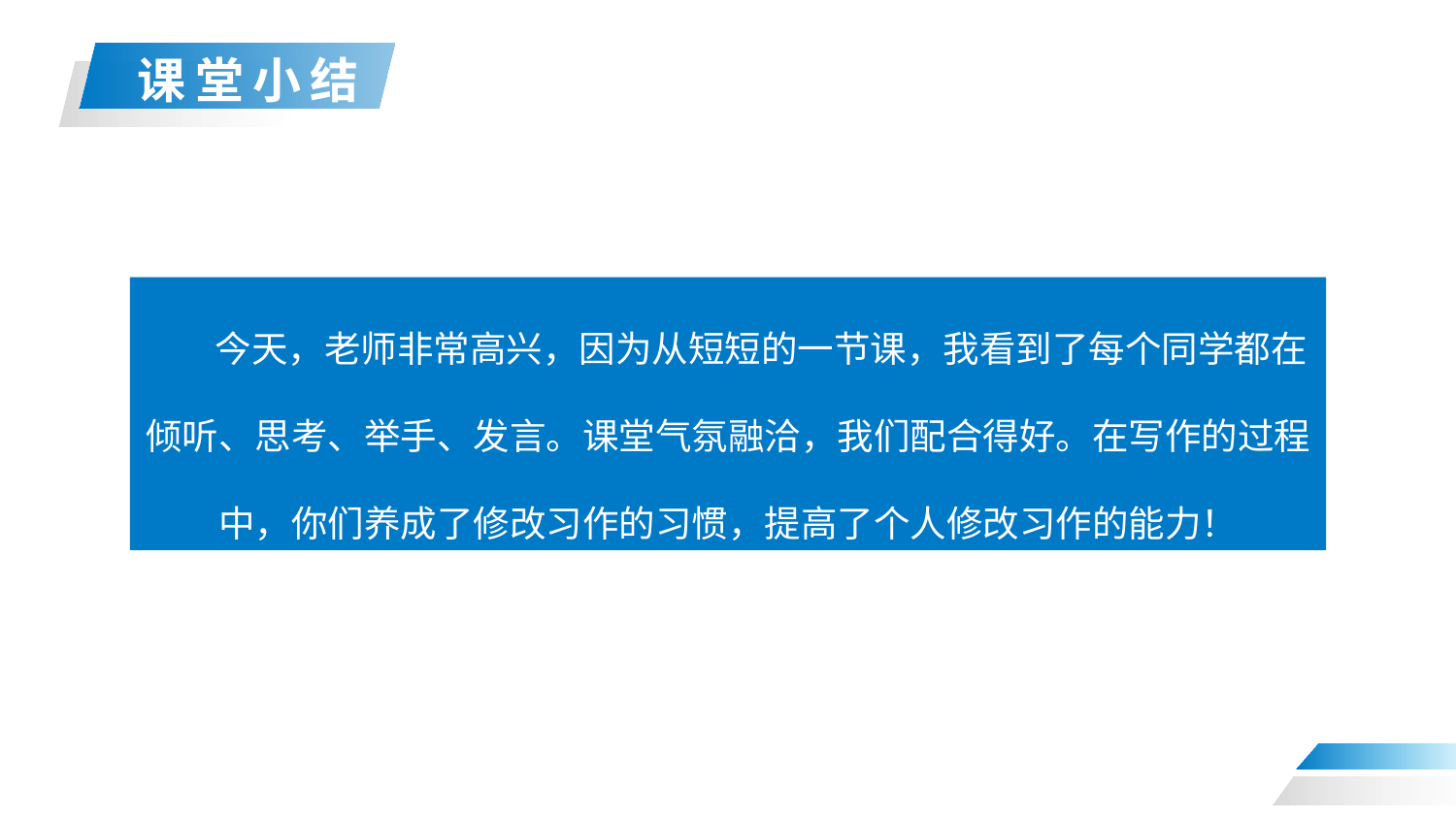

今天，老师非常高兴，因为从短短的一节课，我看到了每个同学都在倾听、思考、举手、发言。课堂气氛融洽，我们配合得好。在写作的过程中，你们养成了修改习作的习惯，提高了个人修改习作的能力！